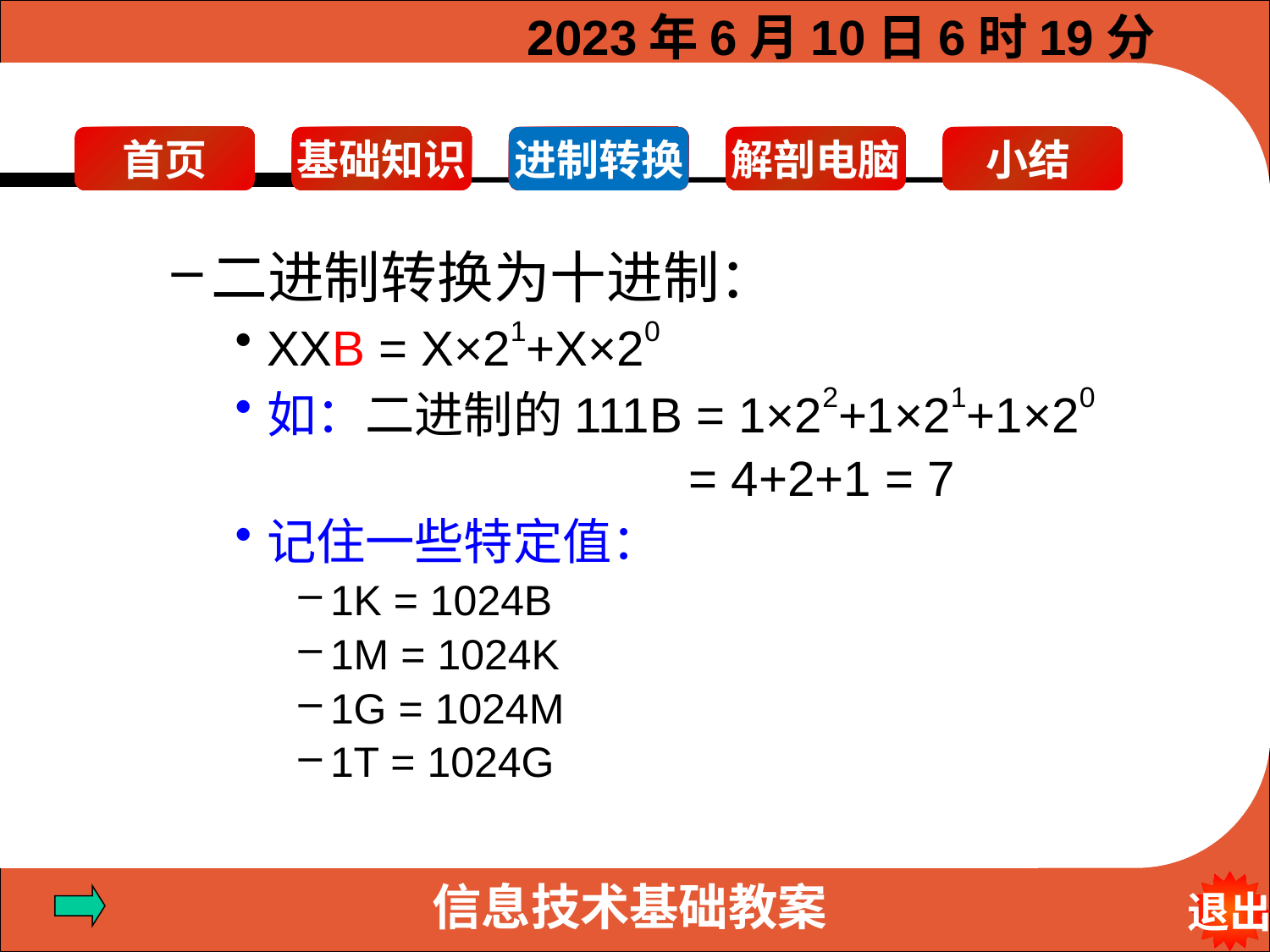

2023年6月10日6时19分
进制转换
二进制转换为十进制：
XXB = X×21+X×20
如：二进制的111B = 1×22+1×21+1×20
				   = 4+2+1 = 7
记住一些特定值：
1K = 1024B
1M = 1024K
1G = 1024M
1T = 1024G